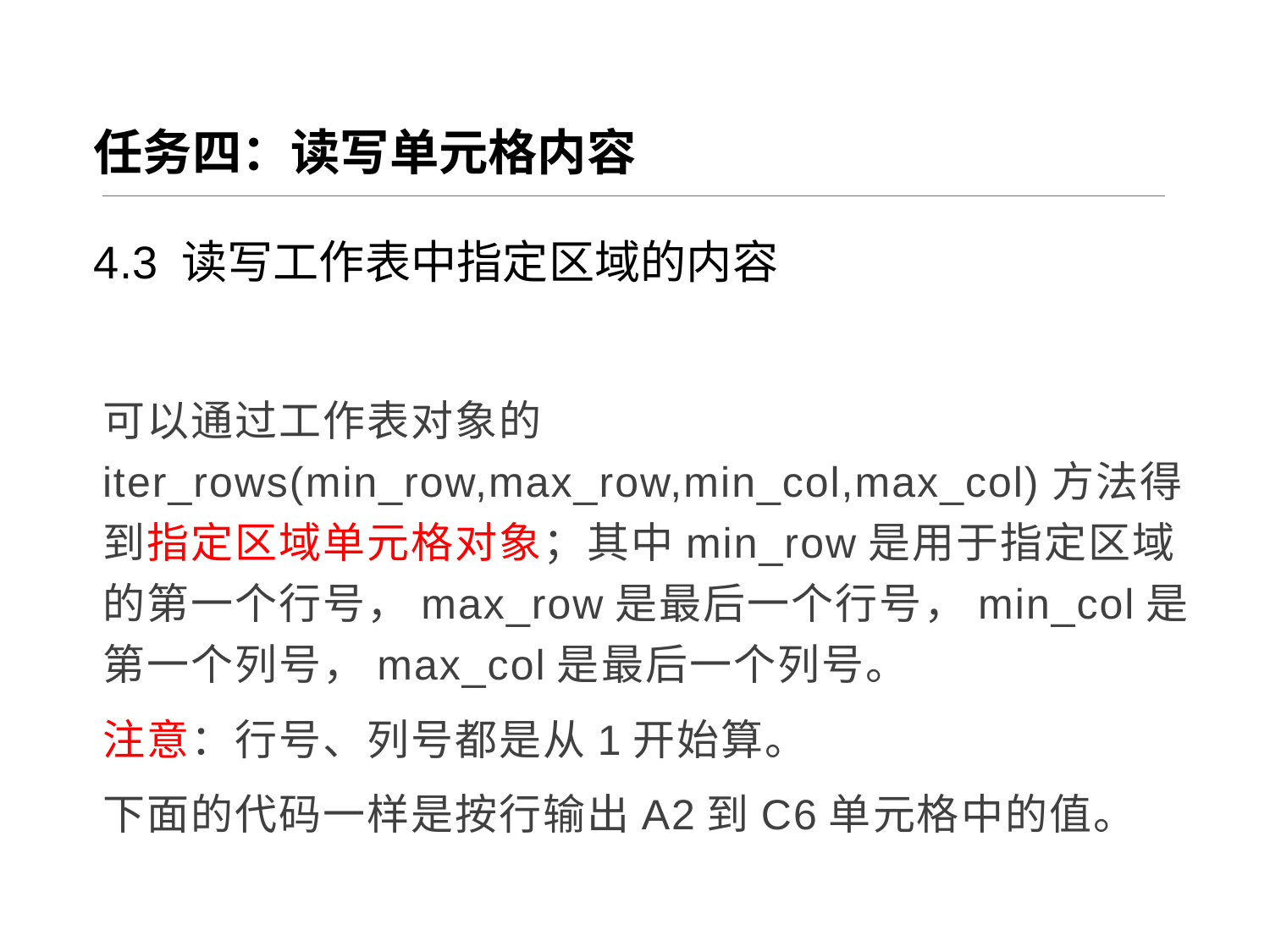

任务四：读写单元格内容
4.3 读写工作表中指定区域的内容
可以通过工作表对象的iter_rows(min_row,max_row,min_col,max_col)方法得到指定区域单元格对象；其中min_row是用于指定区域的第一个行号，max_row是最后一个行号，min_col是第一个列号，max_col是最后一个列号。
注意：行号、列号都是从1开始算。
下面的代码一样是按行输出A2到C6单元格中的值。